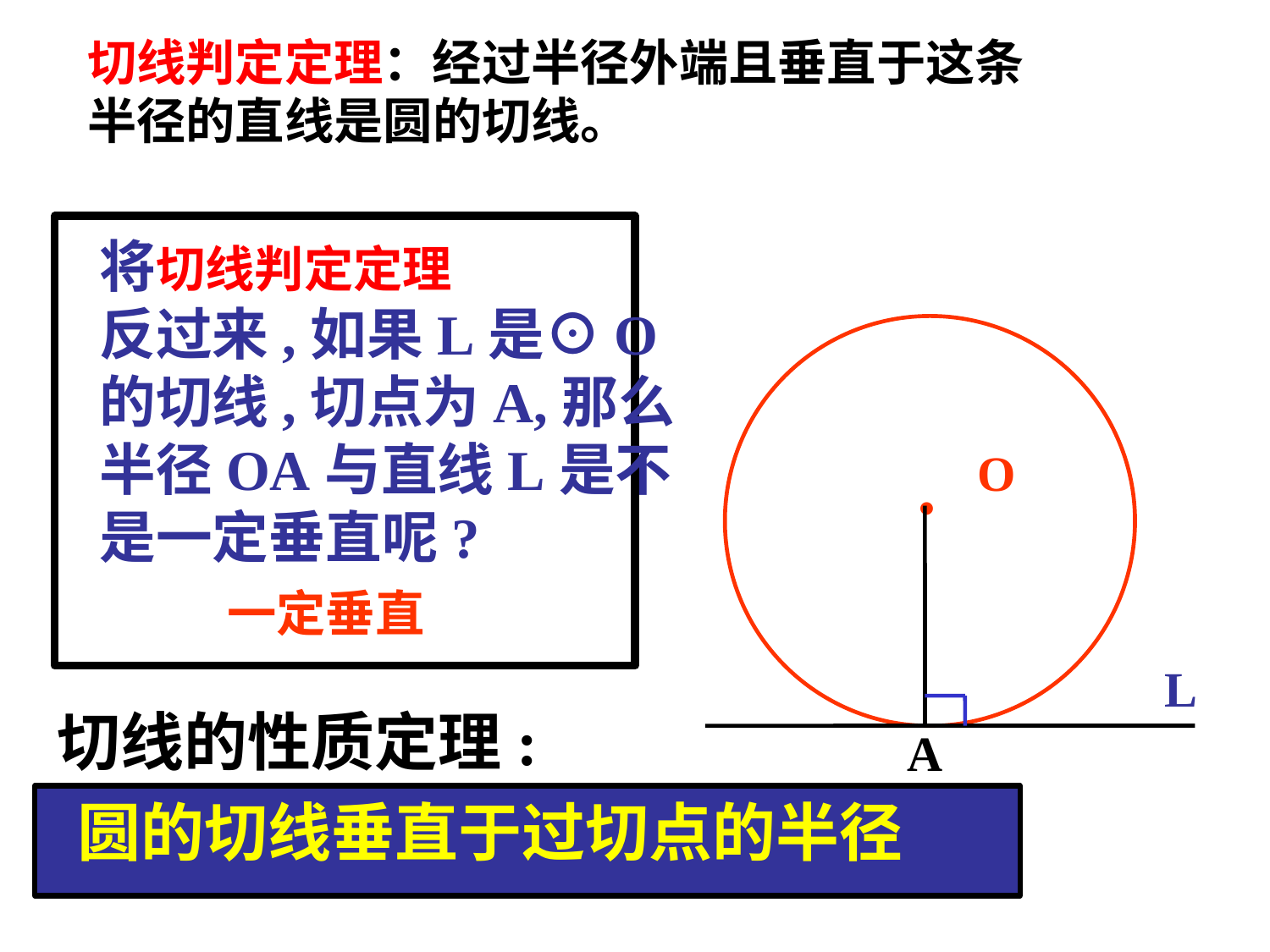

切线判定定理：经过半径外端且垂直于这条半径的直线是圆的切线。

将切线判定定理
反过来,如果L是⊙O
的切线,切点为A,那么
半径OA与直线L是不
是一定垂直呢?

.
O

一定垂直
L
切线的性质定理:

A

圆的切线垂直于过切点的半径